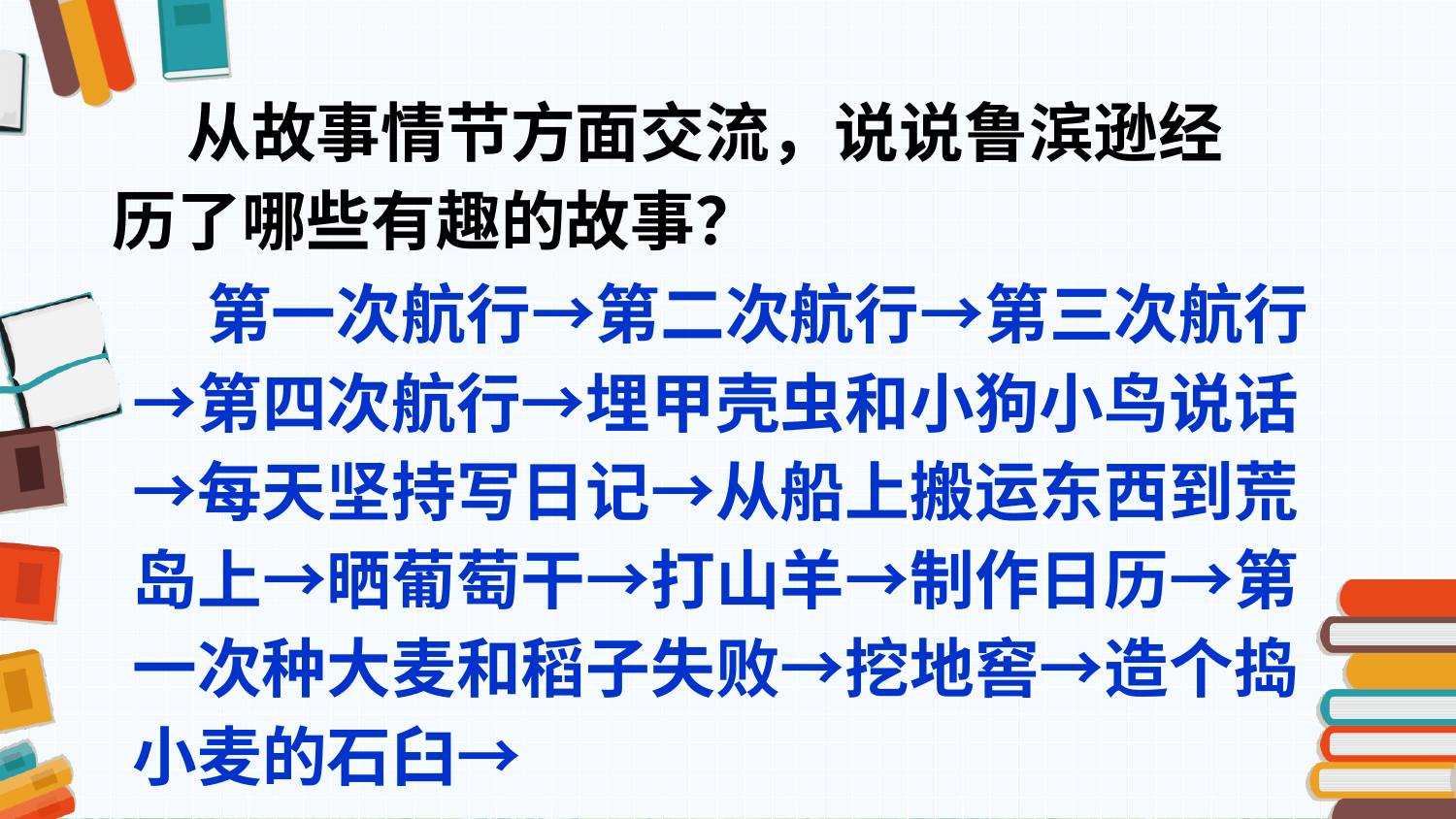

从故事情节方面交流，说说鲁滨逊经历了哪些有趣的故事？
    第一次航行→第二次航行→第三次航行→第四次航行→埋甲壳虫和小狗小鸟说话→每天坚持写日记→从船上搬运东西到荒岛上→晒葡萄干→打山羊→制作日历→第一次种大麦和稻子失败→挖地窖→造个捣小麦的石臼→